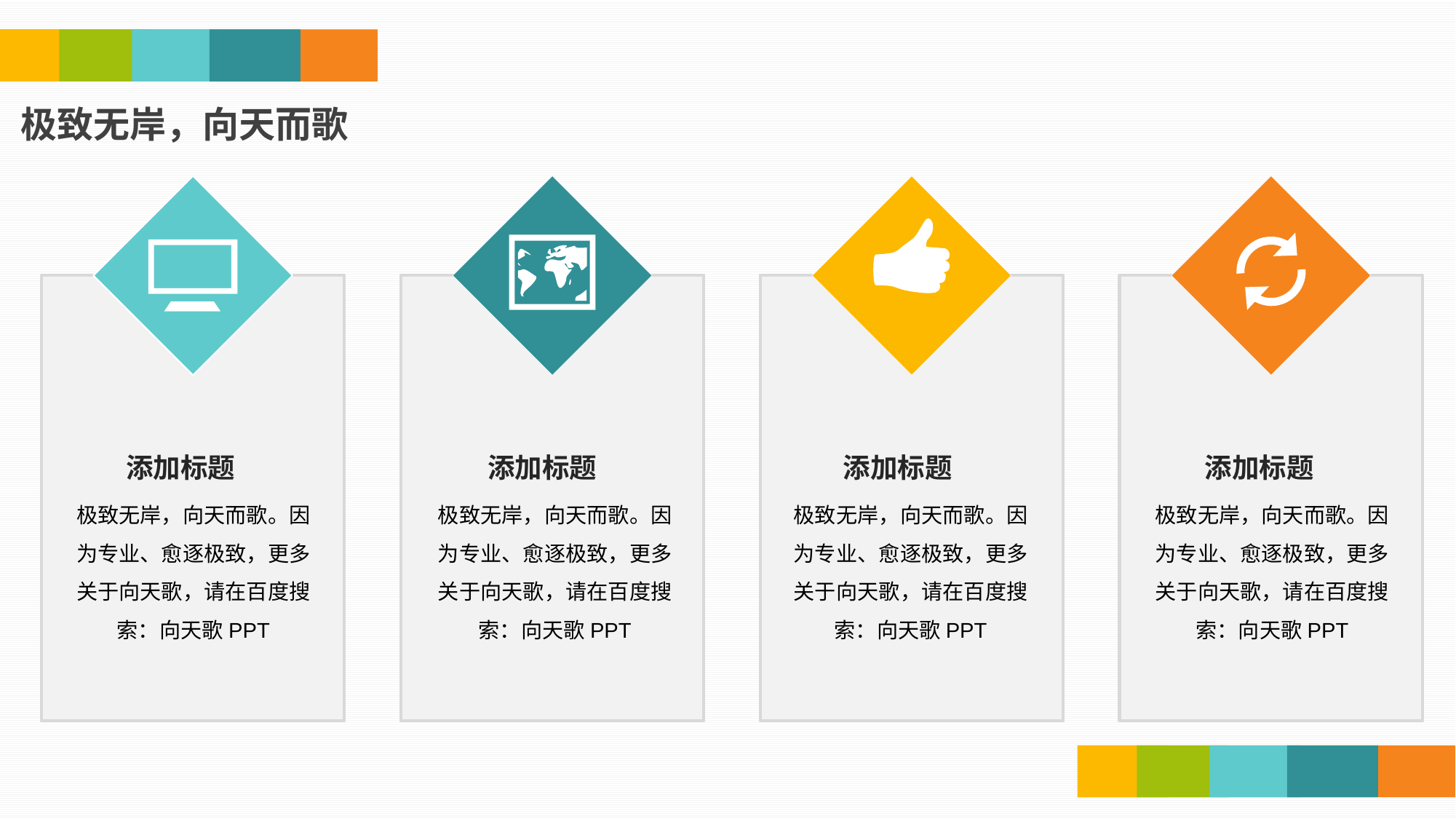

极致无岸，向天而歌

添加标题
极致无岸，向天而歌。因为专业、愈逐极致，更多关于向天歌，请在百度搜索：向天歌PPT
添加标题
极致无岸，向天而歌。因为专业、愈逐极致，更多关于向天歌，请在百度搜索：向天歌PPT
添加标题
极致无岸，向天而歌。因为专业、愈逐极致，更多关于向天歌，请在百度搜索：向天歌PPT
添加标题
极致无岸，向天而歌。因为专业、愈逐极致，更多关于向天歌，请在百度搜索：向天歌PPT
10